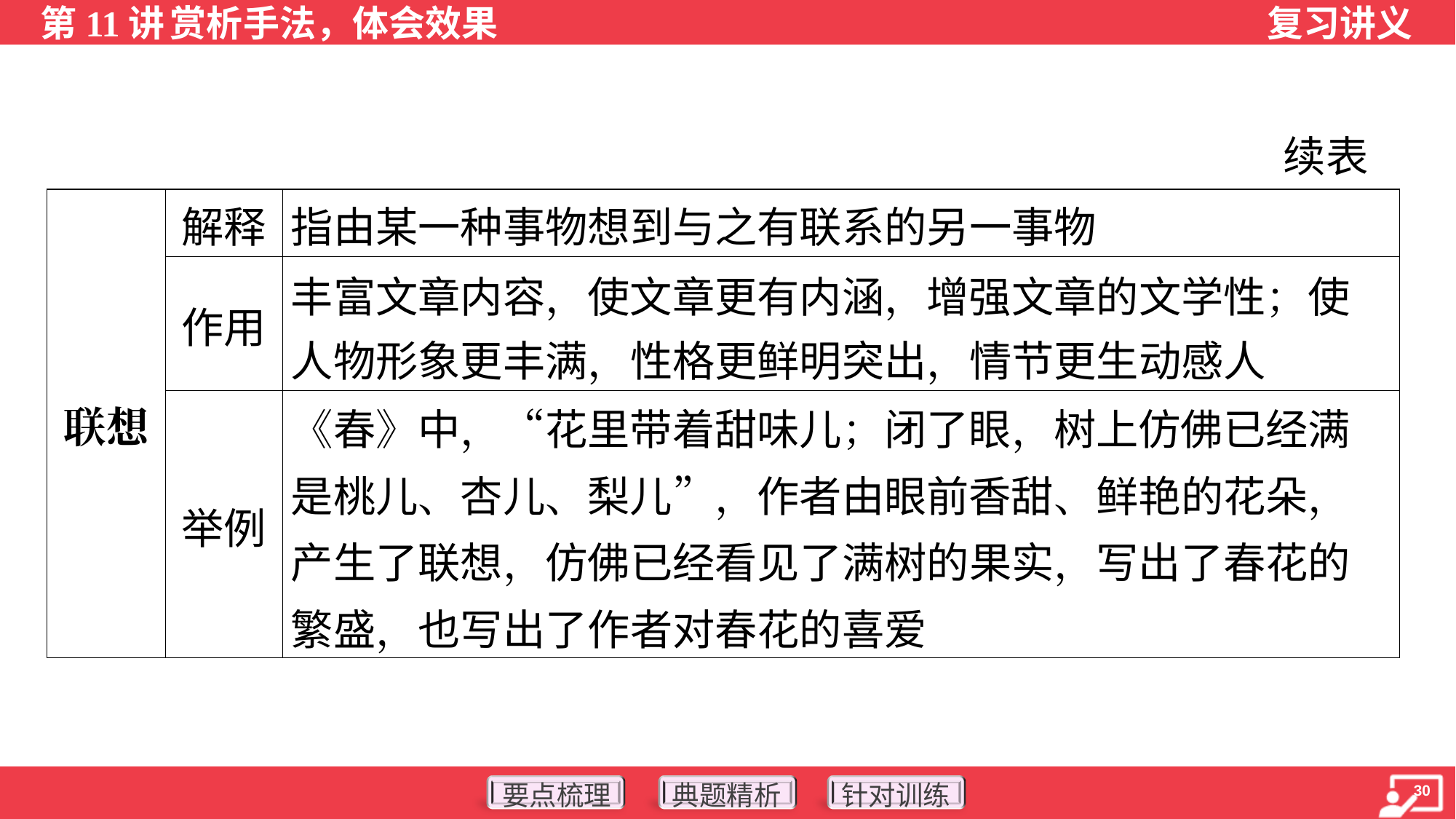

续表
| 联想 | 解释 | 指由某一种事物想到与之有联系的另一事物 |
| --- | --- | --- |
|  | 作用 | 丰富文章内容，使文章更有内涵，增强文章的文学性；使 人物形象更丰满，性格更鲜明突出，情节更生动感人 |
|  | 举例 | 《春》中，“花里带着甜味儿；闭了眼，树上仿佛已经满是桃儿、杏儿、梨儿”，作者由眼前香甜、鲜艳的花朵，产生了联想，仿佛已经看见了满树的果实，写出了春花的繁盛，也写出了作者对春花的喜爱 |